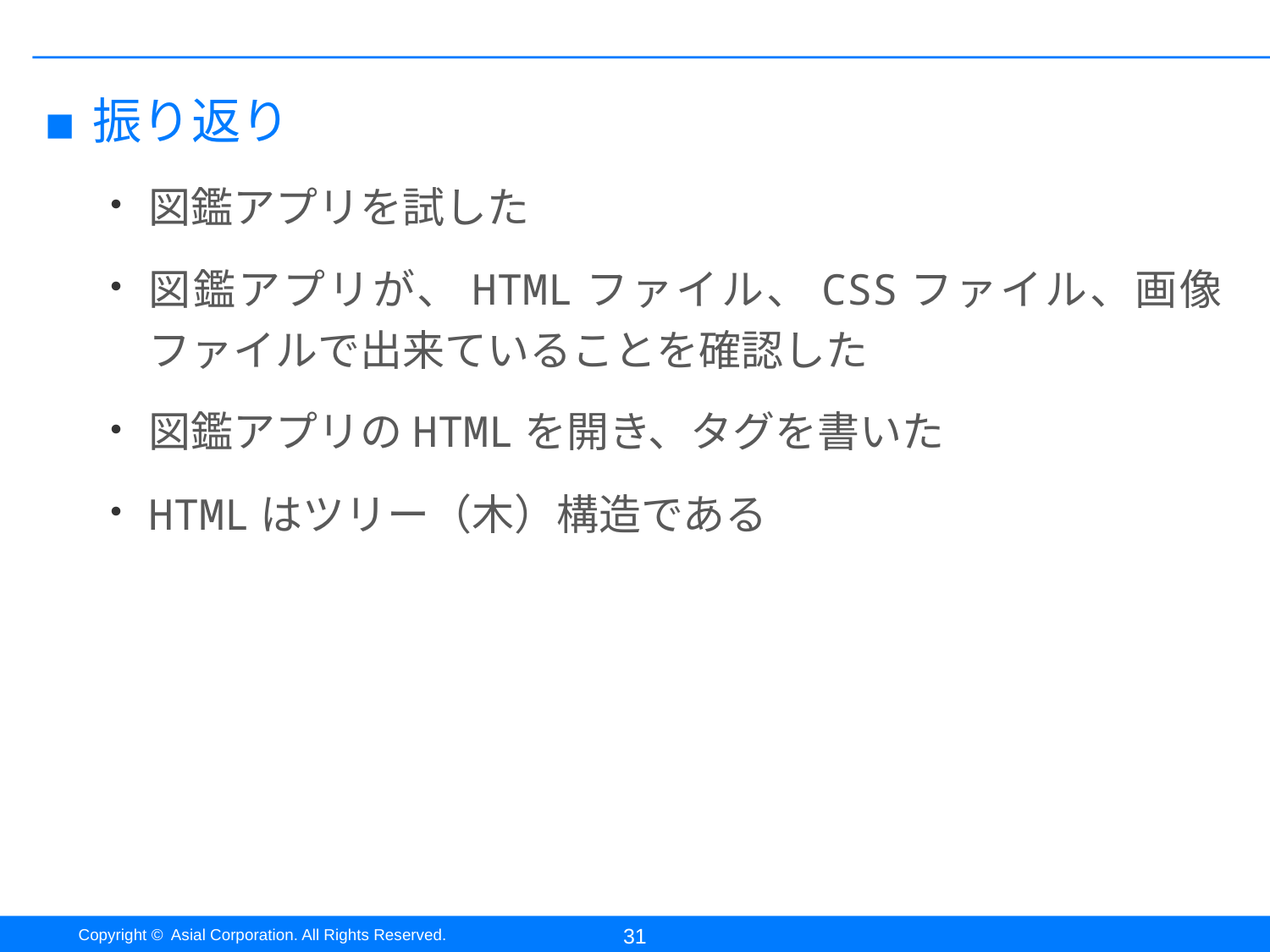

#

振り返り
図鑑アプリを試した
図鑑アプリが、HTMLファイル、CSSファイル、画像ファイルで出来ていることを確認した
図鑑アプリのHTMLを開き、タグを書いた
HTMLはツリー（木）構造である

31